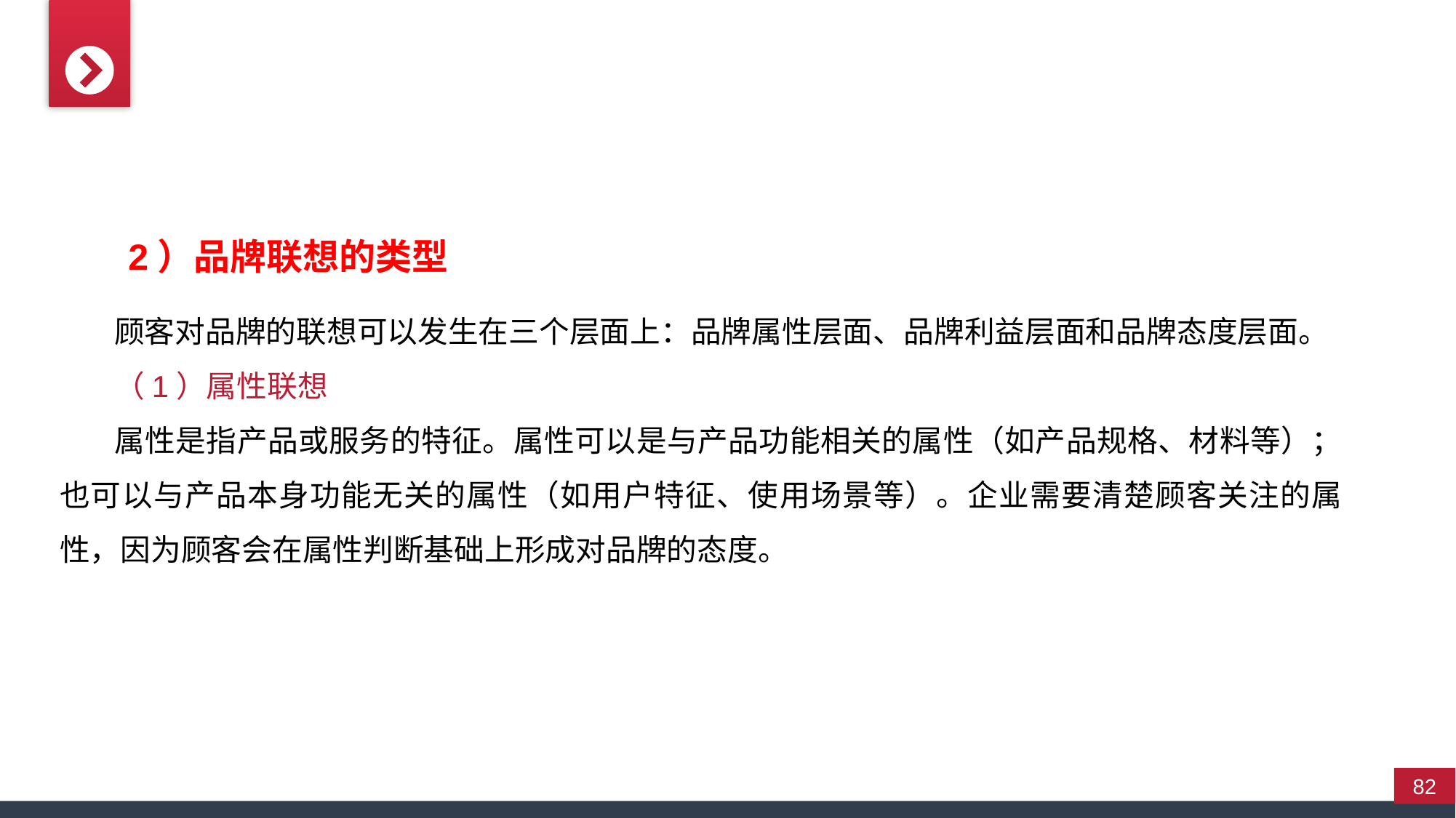

2）品牌联想的类型
顾客对品牌的联想可以发生在三个层面上：品牌属性层面、品牌利益层面和品牌态度层面。
（1）属性联想
属性是指产品或服务的特征。属性可以是与产品功能相关的属性（如产品规格、材料等）；也可以与产品本身功能无关的属性（如用户特征、使用场景等）。企业需要清楚顾客关注的属性，因为顾客会在属性判断基础上形成对品牌的态度。